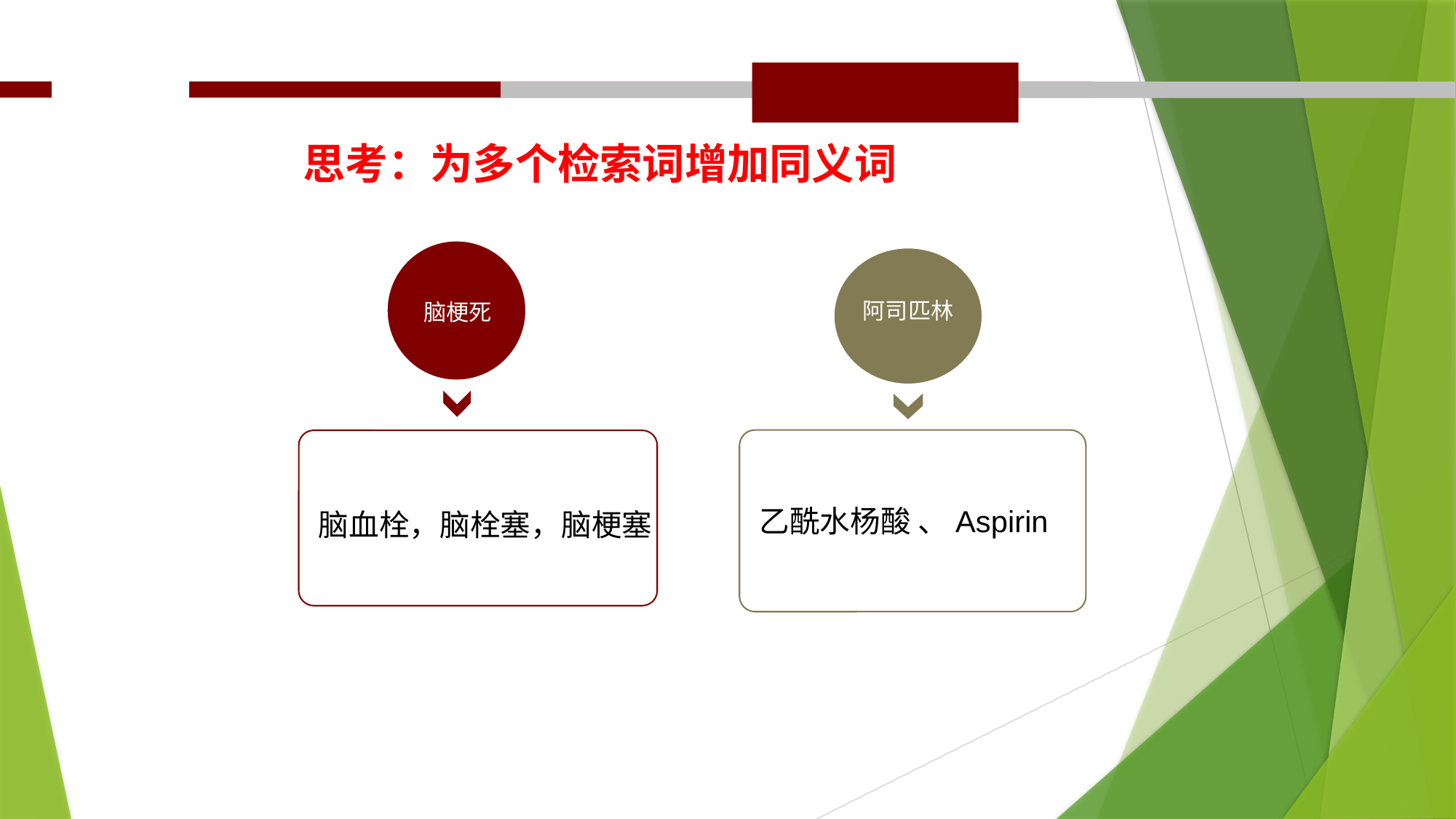

# 思考：为多个检索词增加同义词

脑梗死

阿司匹林

乙酰水杨酸 、Aspirin

脑血栓，脑栓塞，脑梗塞